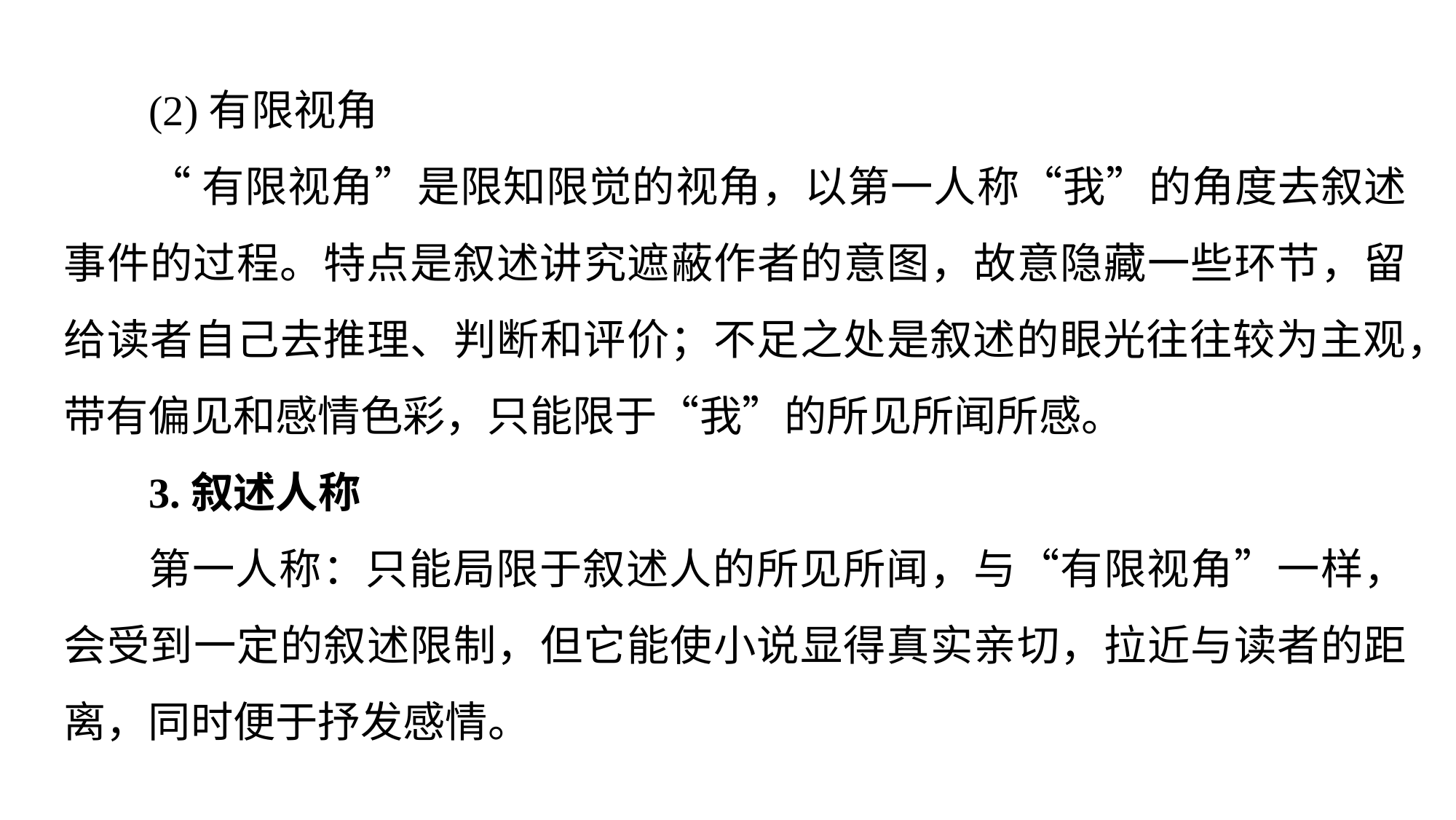

(2)有限视角
“有限视角”是限知限觉的视角，以第一人称“我”的角度去叙述事件的过程。特点是叙述讲究遮蔽作者的意图，故意隐藏一些环节，留给读者自己去推理、判断和评价；不足之处是叙述的眼光往往较为主观，带有偏见和感情色彩，只能限于“我”的所见所闻所感。
3.叙述人称
第一人称：只能局限于叙述人的所见所闻，与“有限视角”一样，会受到一定的叙述限制，但它能使小说显得真实亲切，拉近与读者的距离，同时便于抒发感情。